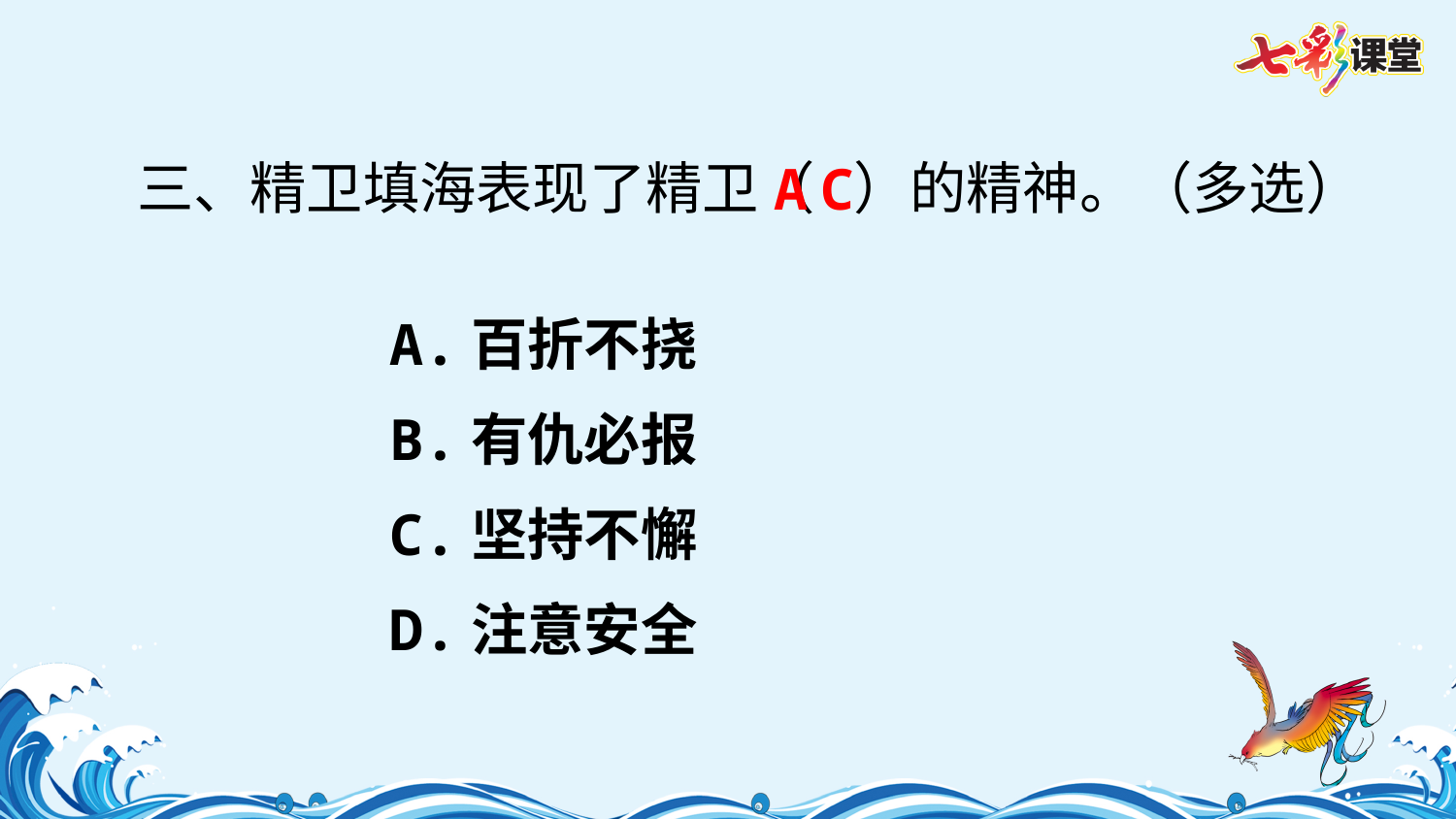

三、精卫填海表现了精卫（   ）的精神。（多选）
A
C
A.百折不挠
B.有仇必报
C.坚持不懈
D.注意安全